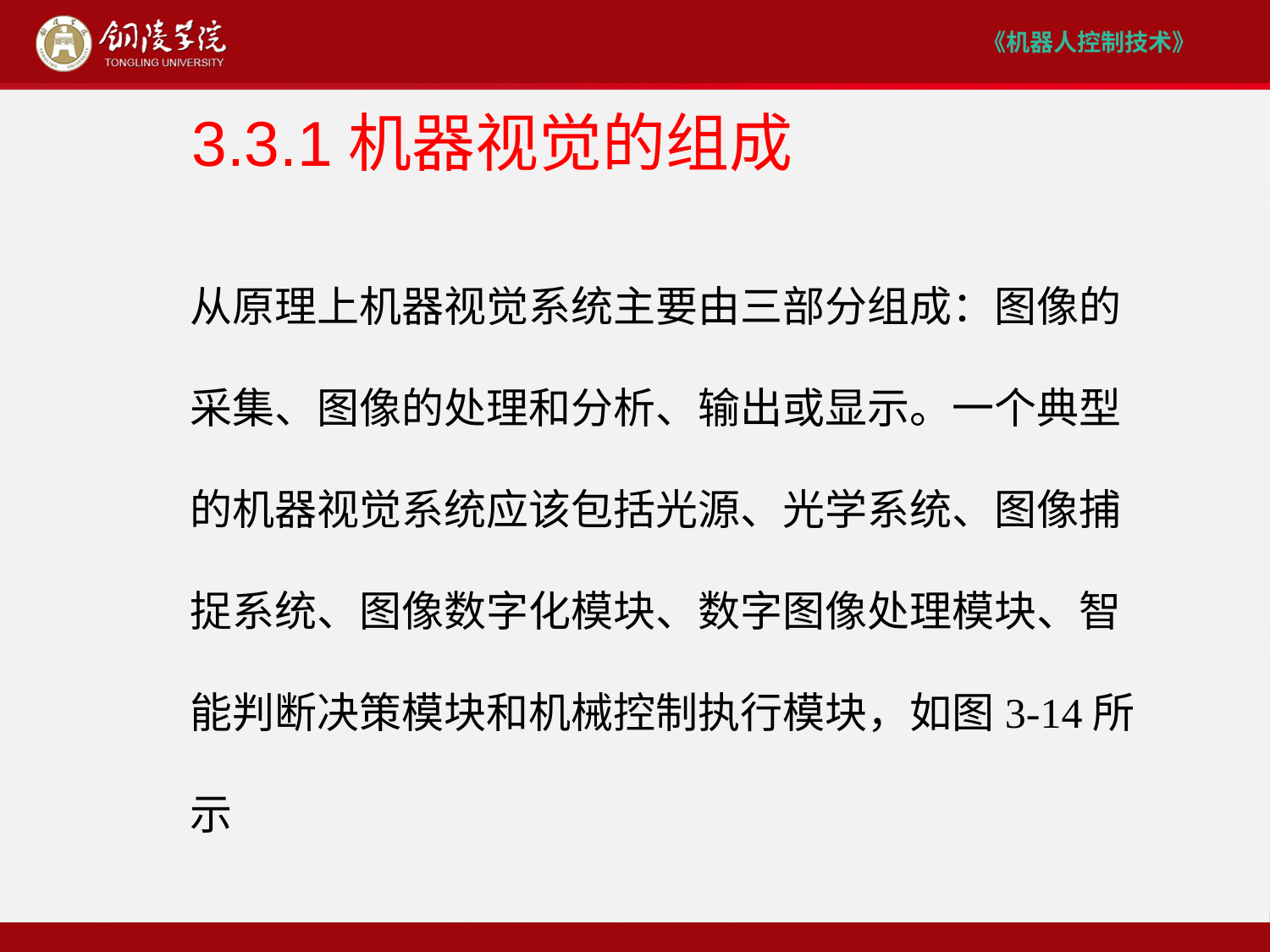

# 3.3.1机器视觉的组成
从原理上机器视觉系统主要由三部分组成：图像的采集、图像的处理和分析、输出或显示。一个典型的机器视觉系统应该包括光源、光学系统、图像捕捉系统、图像数字化模块、数字图像处理模块、智能判断决策模块和机械控制执行模块，如图3-14所示